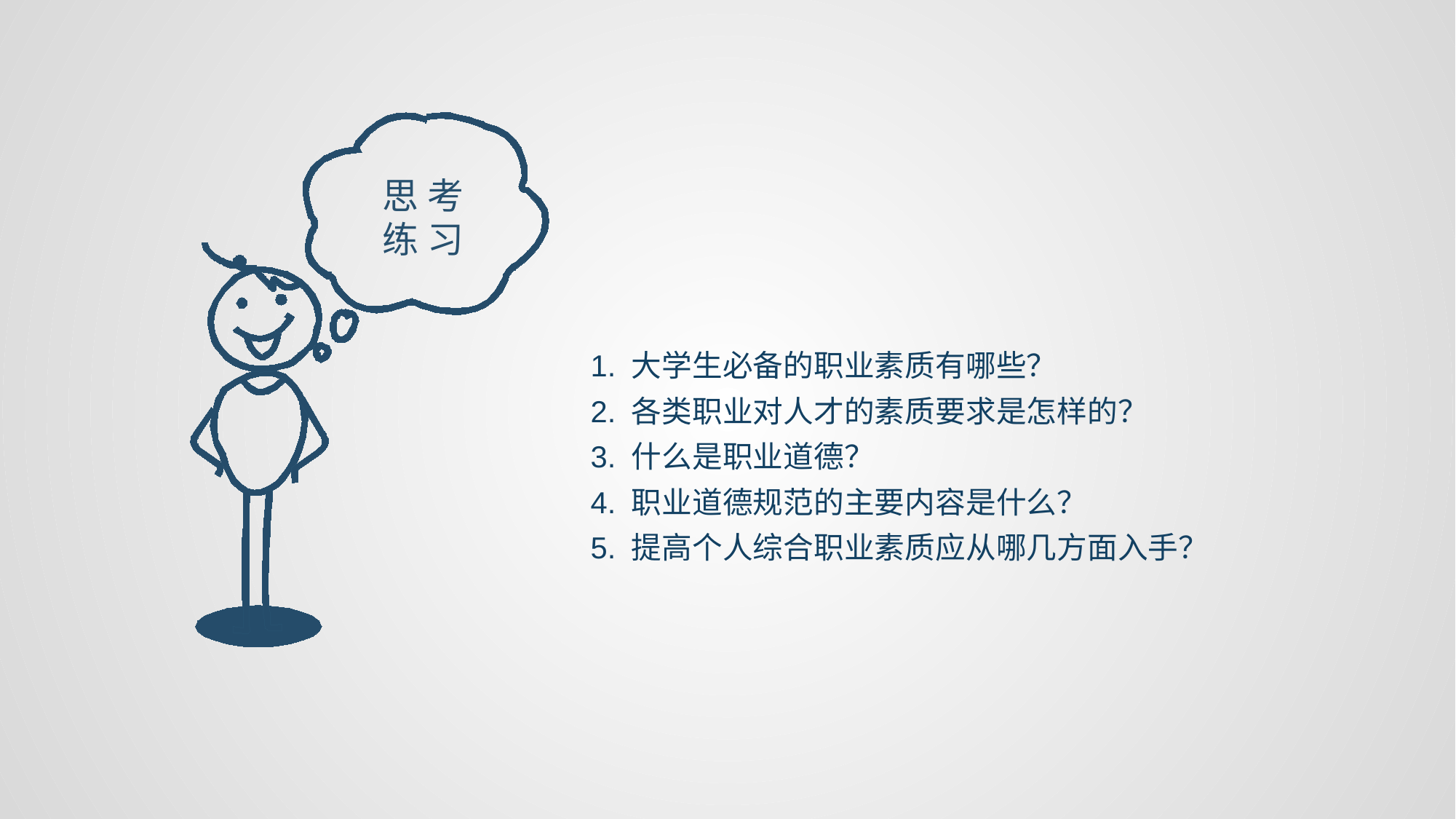

思 考练 习
1. 大学生必备的职业素质有哪些？
2. 各类职业对人才的素质要求是怎样的？
3. 什么是职业道德？
4. 职业道德规范的主要内容是什么？
5. 提高个人综合职业素质应从哪几方面入手？